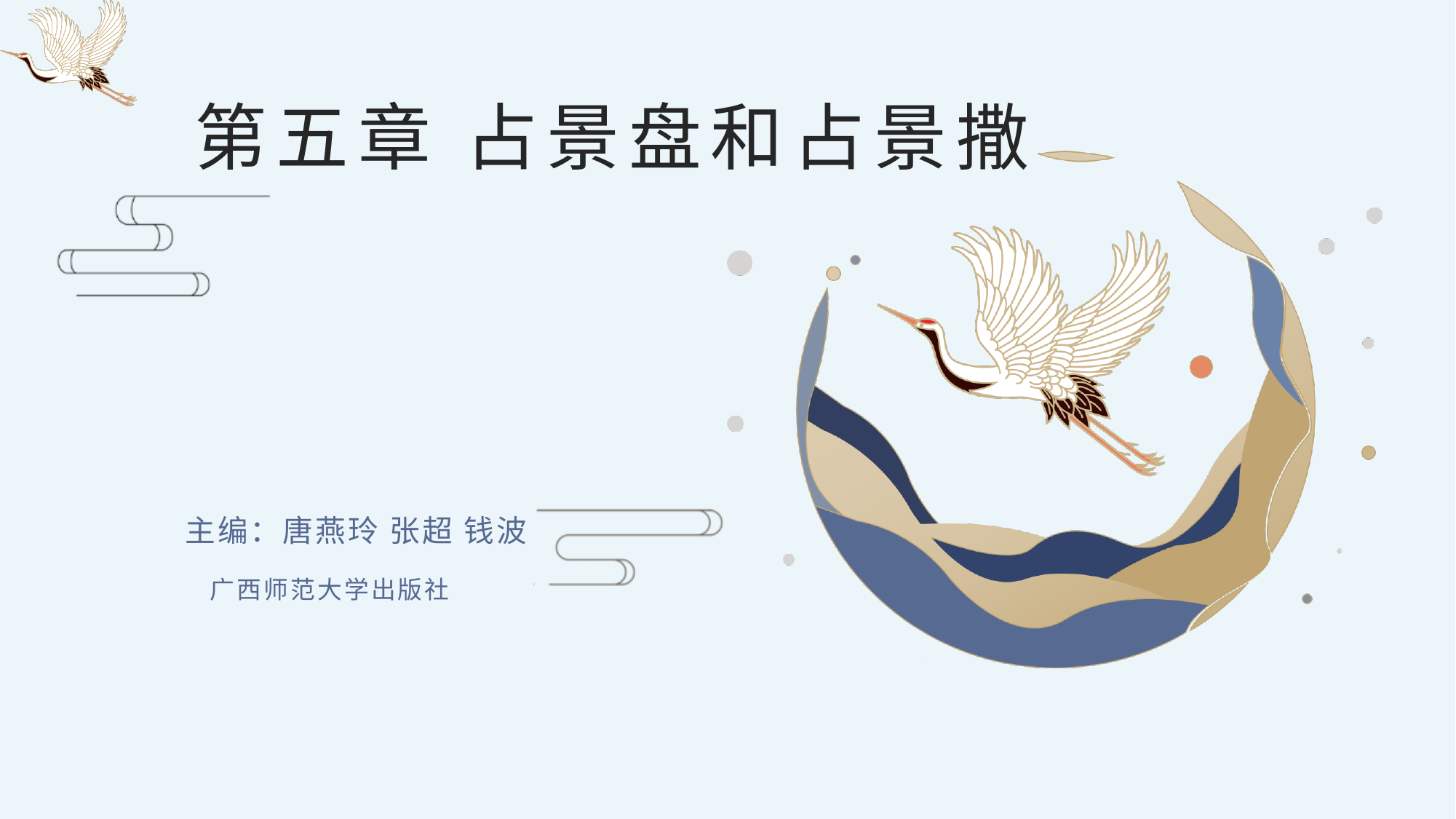

# 第五章 占景盘和占景撒
主编：唐燕玲 张超 钱波
广西师范大学出版社